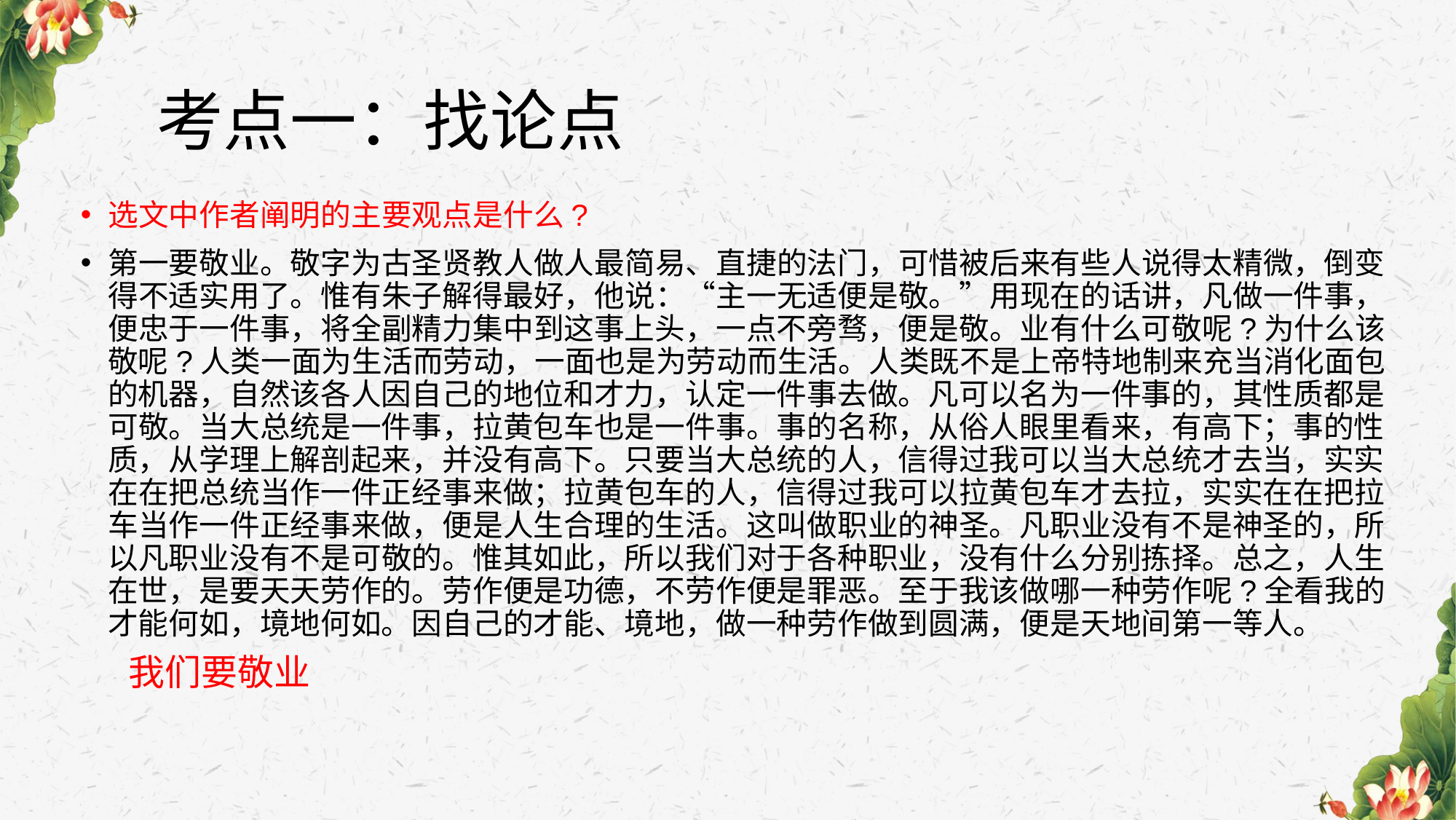

# 考点一：找论点
选文中作者阐明的主要观点是什么?
第一要敬业。敬字为古圣贤教人做人最简易、直捷的法门，可惜被后来有些人说得太精微，倒变得不适实用了。惟有朱子解得最好，他说：“主一无适便是敬。”用现在的话讲，凡做一件事，便忠于一件事，将全副精力集中到这事上头，一点不旁骛，便是敬。业有什么可敬呢?为什么该敬呢?人类一面为生活而劳动，一面也是为劳动而生活。人类既不是上帝特地制来充当消化面包的机器，自然该各人因自己的地位和才力，认定一件事去做。凡可以名为一件事的，其性质都是可敬。当大总统是一件事，拉黄包车也是一件事。事的名称，从俗人眼里看来，有高下；事的性质，从学理上解剖起来，并没有高下。只要当大总统的人，信得过我可以当大总统才去当，实实在在把总统当作一件正经事来做；拉黄包车的人，信得过我可以拉黄包车才去拉，实实在在把拉车当作一件正经事来做，便是人生合理的生活。这叫做职业的神圣。凡职业没有不是神圣的，所以凡职业没有不是可敬的。惟其如此，所以我们对于各种职业，没有什么分别拣择。总之，人生在世，是要天天劳作的。劳作便是功德，不劳作便是罪恶。至于我该做哪一种劳作呢?全看我的才能何如，境地何如。因自己的才能、境地，做一种劳作做到圆满，便是天地间第一等人。

我们要敬业